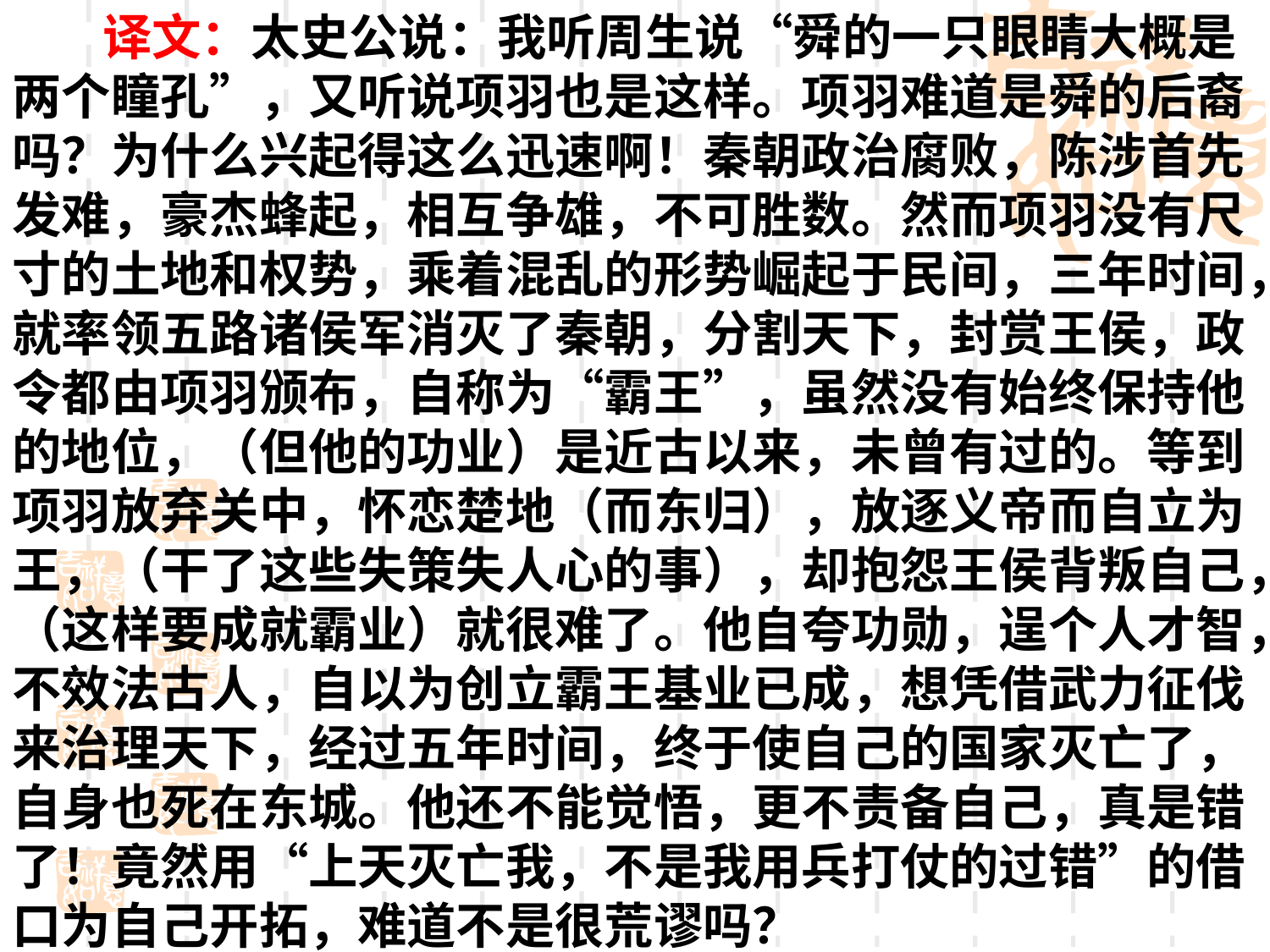

译文：太史公说：我听周生说“舜的一只眼睛大概是两个瞳孔”，又听说项羽也是这样。项羽难道是舜的后裔吗？为什么兴起得这么迅速啊！秦朝政治腐败，陈涉首先发难，豪杰蜂起，相互争雄，不可胜数。然而项羽没有尺寸的土地和权势，乘着混乱的形势崛起于民间，三年时间，就率领五路诸侯军消灭了秦朝，分割天下，封赏王侯，政令都由项羽颁布，自称为“霸王”，虽然没有始终保持他的地位，（但他的功业）是近古以来，未曾有过的。等到项羽放弃关中，怀恋楚地（而东归），放逐义帝而自立为王，（干了这些失策失人心的事），却抱怨王侯背叛自己，（这样要成就霸业）就很难了。他自夸功勋，逞个人才智，不效法古人，自以为创立霸王基业已成，想凭借武力征伐来治理天下，经过五年时间，终于使自己的国家灭亡了，自身也死在东城。他还不能觉悟，更不责备自己，真是错了！竟然用“上天灭亡我，不是我用兵打仗的过错”的借口为自己开拓，难道不是很荒谬吗？